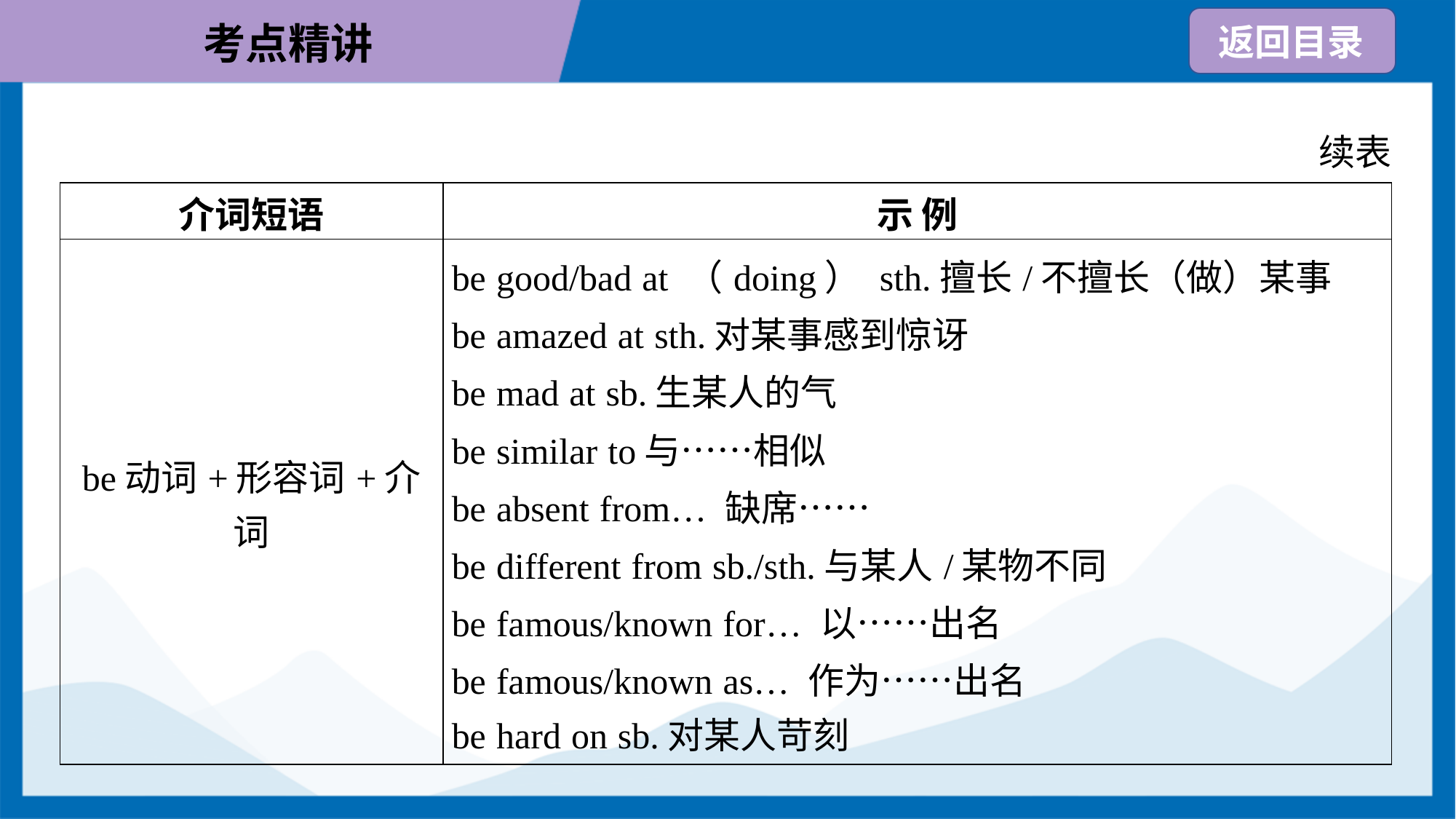

续表
| 介词短语 | 示 例 |
| --- | --- |
| be动词+形容词+介词 | be good/bad at （doing） sth.擅长/不擅长（做）某事 be amazed at sth.对某事感到惊讶 be mad at sb.生某人的气 be similar to与……相似 be absent from… 缺席…… be different from sb./sth.与某人/某物不同 be famous/known for… 以……出名 be famous/known as… 作为……出名 be hard on sb.对某人苛刻 |